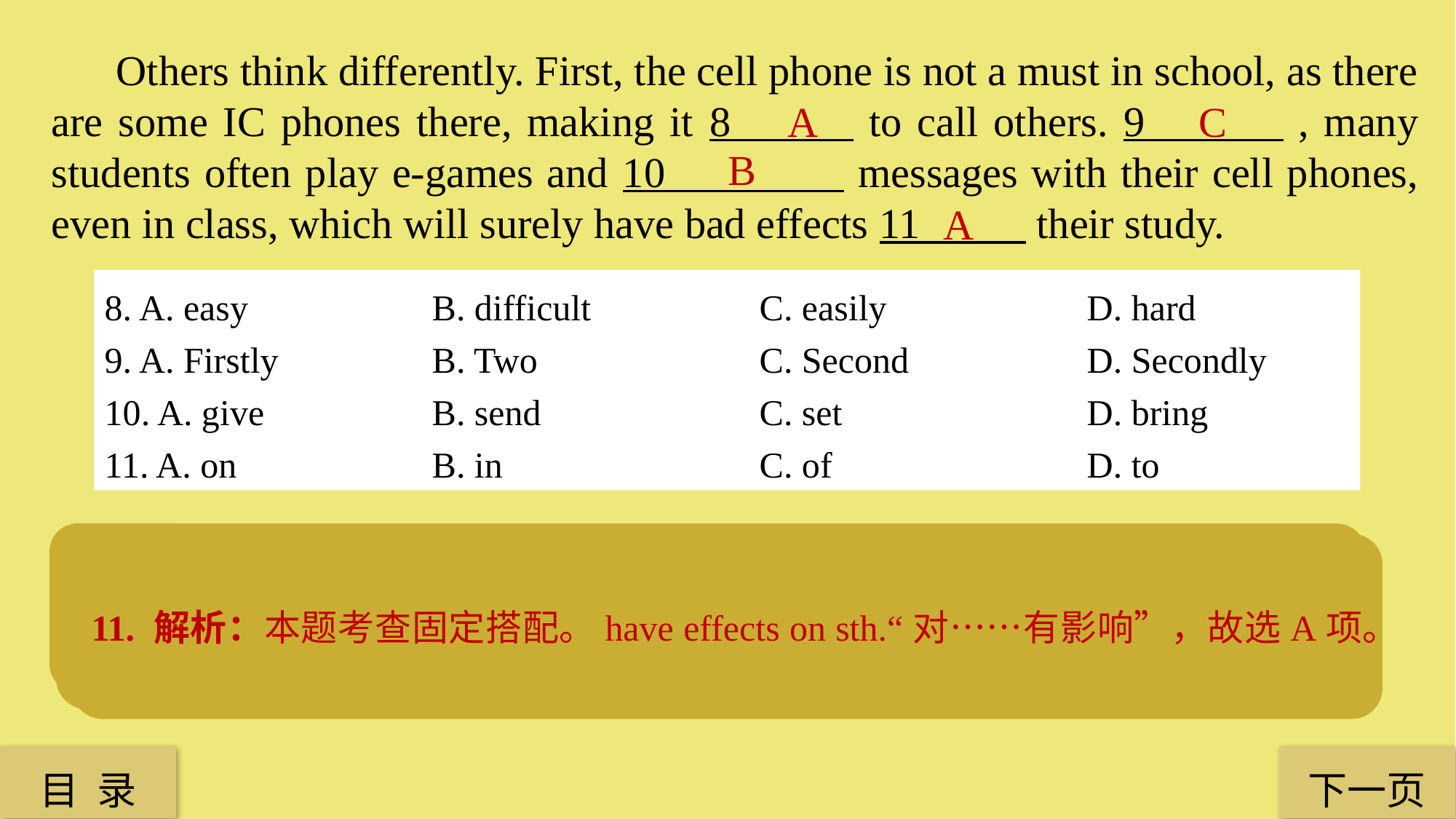

Others think differently. First, the cell phone is not a must in school, as there are some IC phones there, making it 8         to call others. 9          , many students often play e-games and 10              messages with their cell phones, even in class, which will surely have bad effects 11           their study.
A
C
B
A
8. A. easy 	 	B. difficult 	 	C. easily 	 	D. hard
9. A. Firstly 		B. Two 		C. Second 		D. Secondly
10. A. give 		B. send 		C. set 			D. bring
11. A. on 		B. in 			C. of 			D. to
8. 解析：本题考查联系上下文。根据上文“as there are some IC phones there”（由于有许多IC电话那儿），故联系下文call others（打电话给他人）是容易的，故选A项。
9. 解析：本题考查联系上下文。和上文的first对应，选second，故选C项。
10. 解析：本题考查固定搭配。send messages意为“发送消息”，故选B项。
11. 解析：本题考查固定搭配。have effects on sth.“对……有影响”，故选A项。